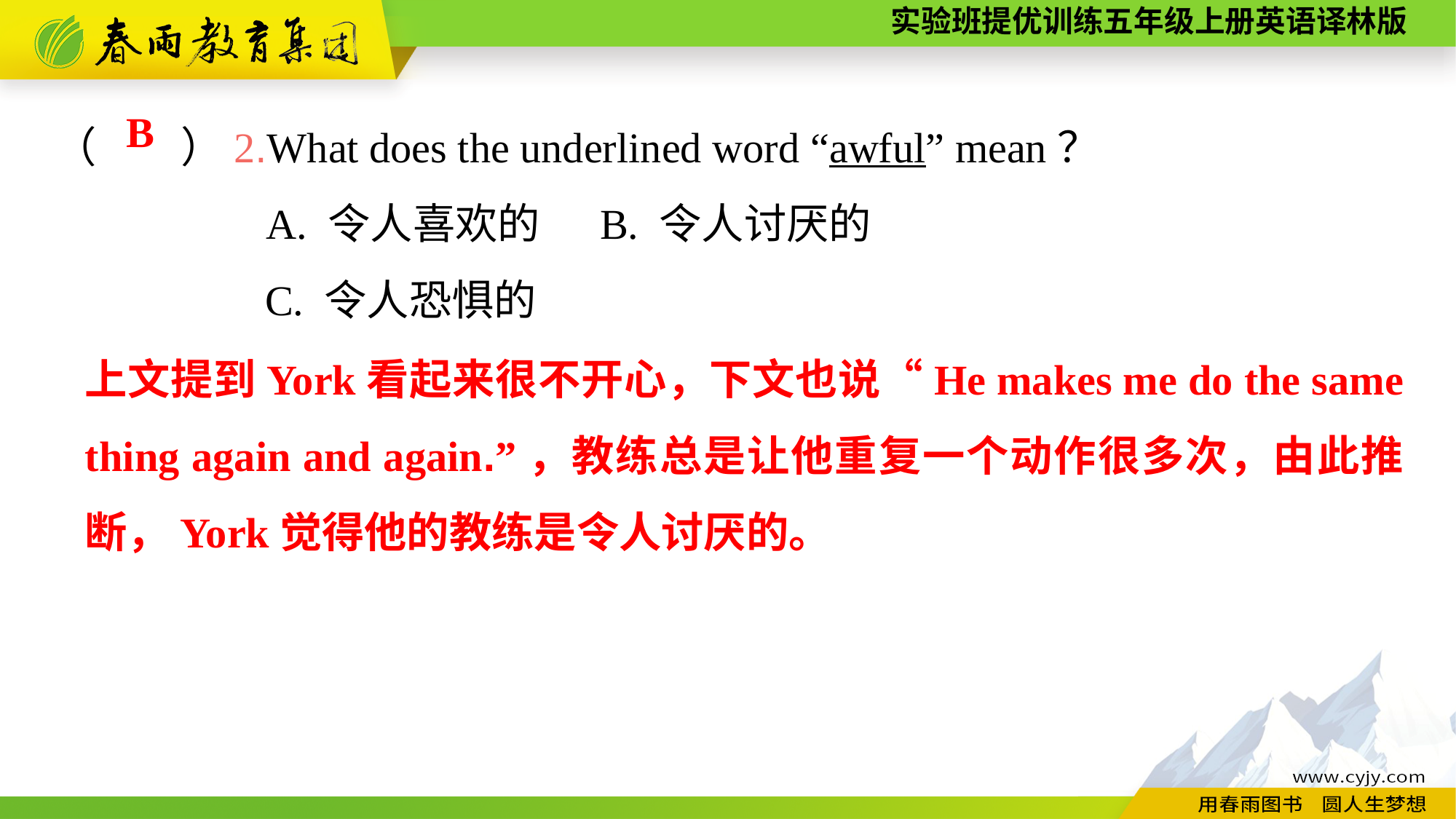

（　　）2.What does the underlined word “awful” mean？
A. 令人喜欢的	B. 令人讨厌的
                    C. 令人恐惧的
B
上文提到York看起来很不开心，下文也说“He makes me do the same thing again and again.”，教练总是让他重复一个动作很多次，由此推断，York觉得他的教练是令人讨厌的。